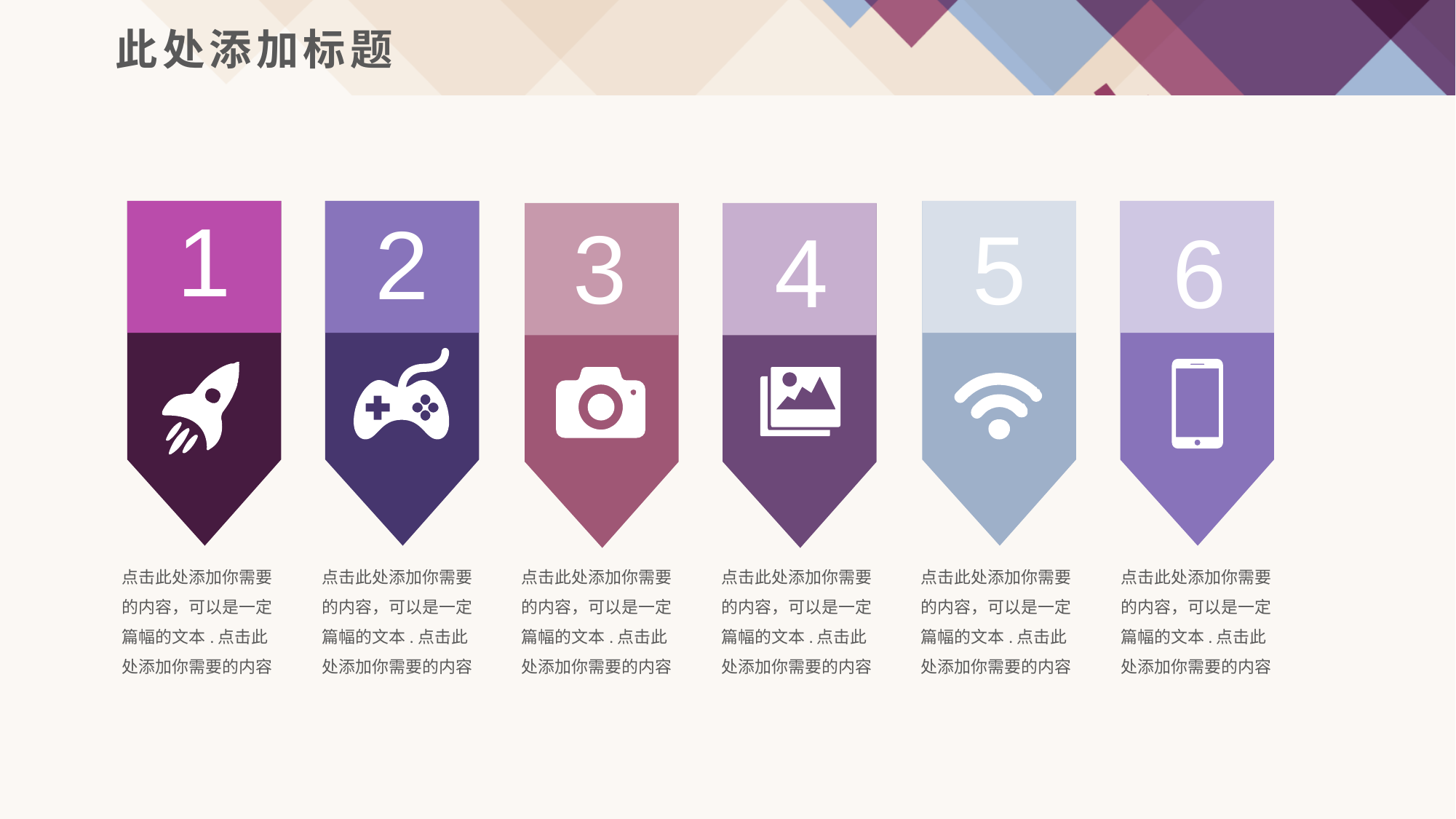

此处添加标题
1

点击此处添加你需要的内容，可以是一定篇幅的文本.点击此处添加你需要的内容
2

点击此处添加你需要的内容，可以是一定篇幅的文本.点击此处添加你需要的内容

5

点击此处添加你需要的内容，可以是一定篇幅的文本.点击此处添加你需要的内容

6

点击此处添加你需要的内容，可以是一定篇幅的文本.点击此处添加你需要的内容

3

点击此处添加你需要的内容，可以是一定篇幅的文本.点击此处添加你需要的内容

4

点击此处添加你需要的内容，可以是一定篇幅的文本.点击此处添加你需要的内容